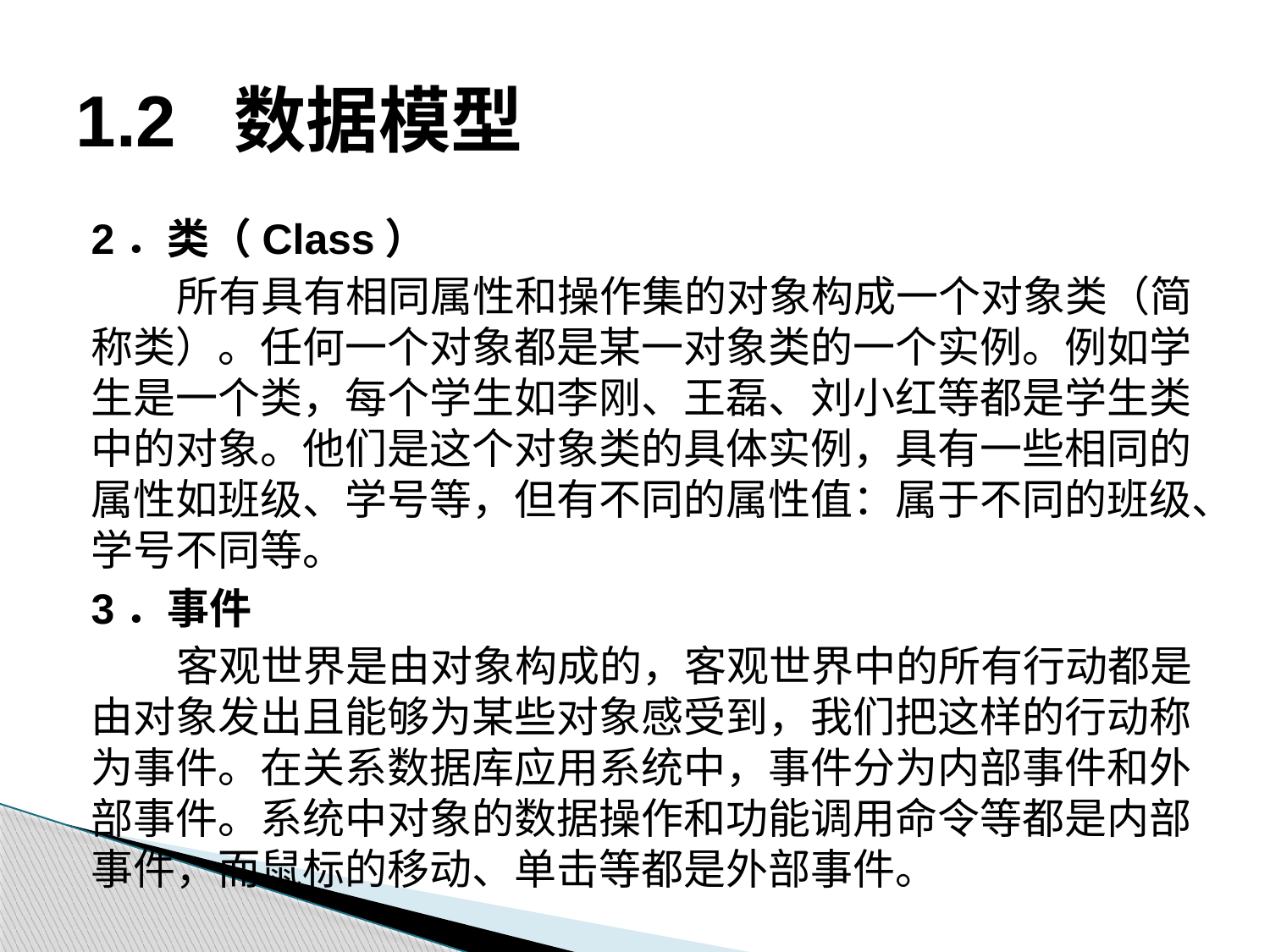

# 1.2  数据模型
2．类（Class）
所有具有相同属性和操作集的对象构成一个对象类（简称类）。任何一个对象都是某一对象类的一个实例。例如学生是一个类，每个学生如李刚、王磊、刘小红等都是学生类中的对象。他们是这个对象类的具体实例，具有一些相同的属性如班级、学号等，但有不同的属性值：属于不同的班级、学号不同等。
3．事件
客观世界是由对象构成的，客观世界中的所有行动都是由对象发出且能够为某些对象感受到，我们把这样的行动称为事件。在关系数据库应用系统中，事件分为内部事件和外部事件。系统中对象的数据操作和功能调用命令等都是内部事件，而鼠标的移动、单击等都是外部事件。